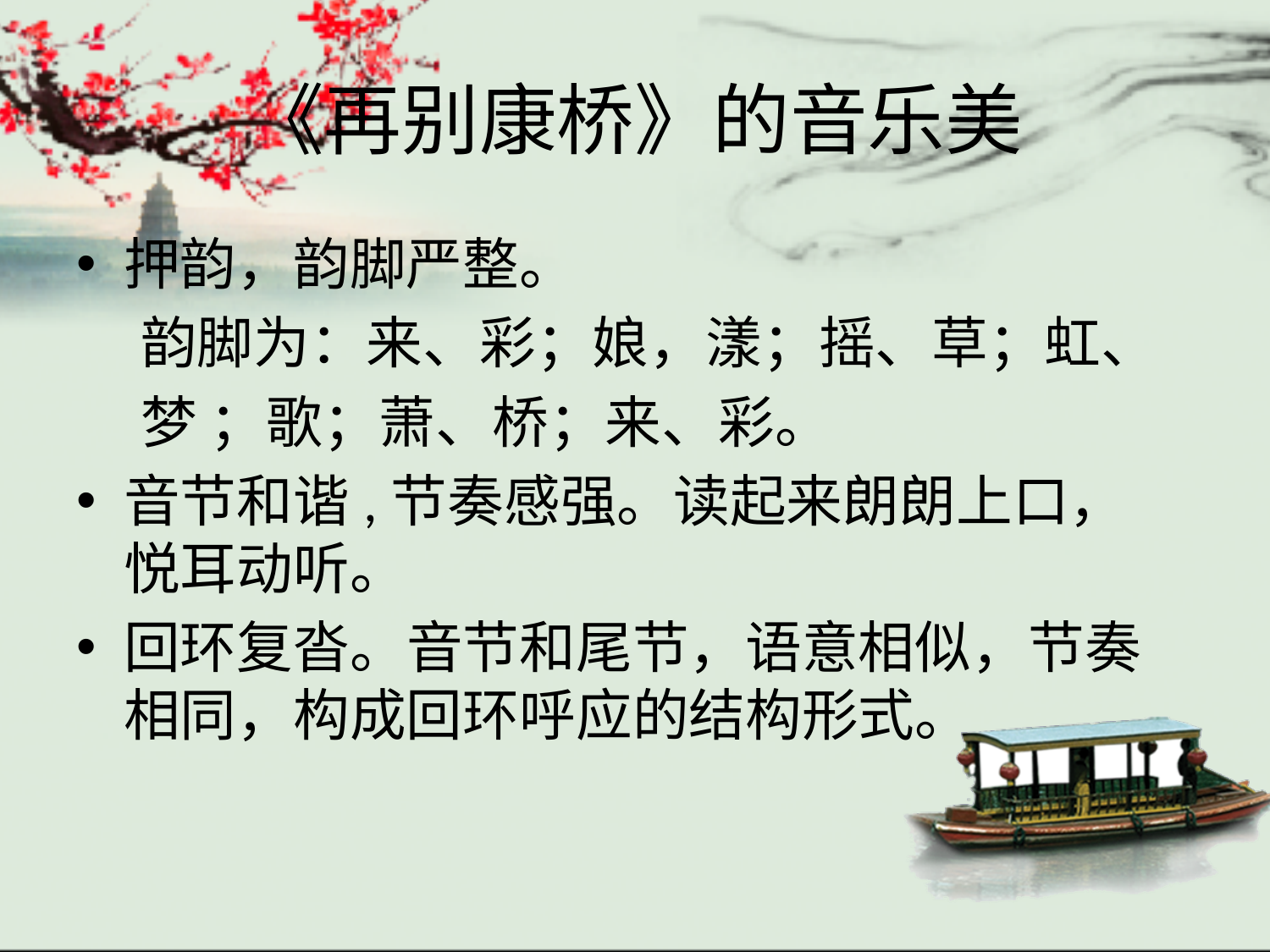

# 《再别康桥》的音乐美
押韵，韵脚严整。
    韵脚为：来、彩；娘，漾；摇、草；虹、
    梦 ；歌；萧、桥；来、彩。
音节和谐,节奏感强。读起来朗朗上口，   悦耳动听。
回环复沓。音节和尾节，语意相似，节奏相同，构成回环呼应的结构形式。